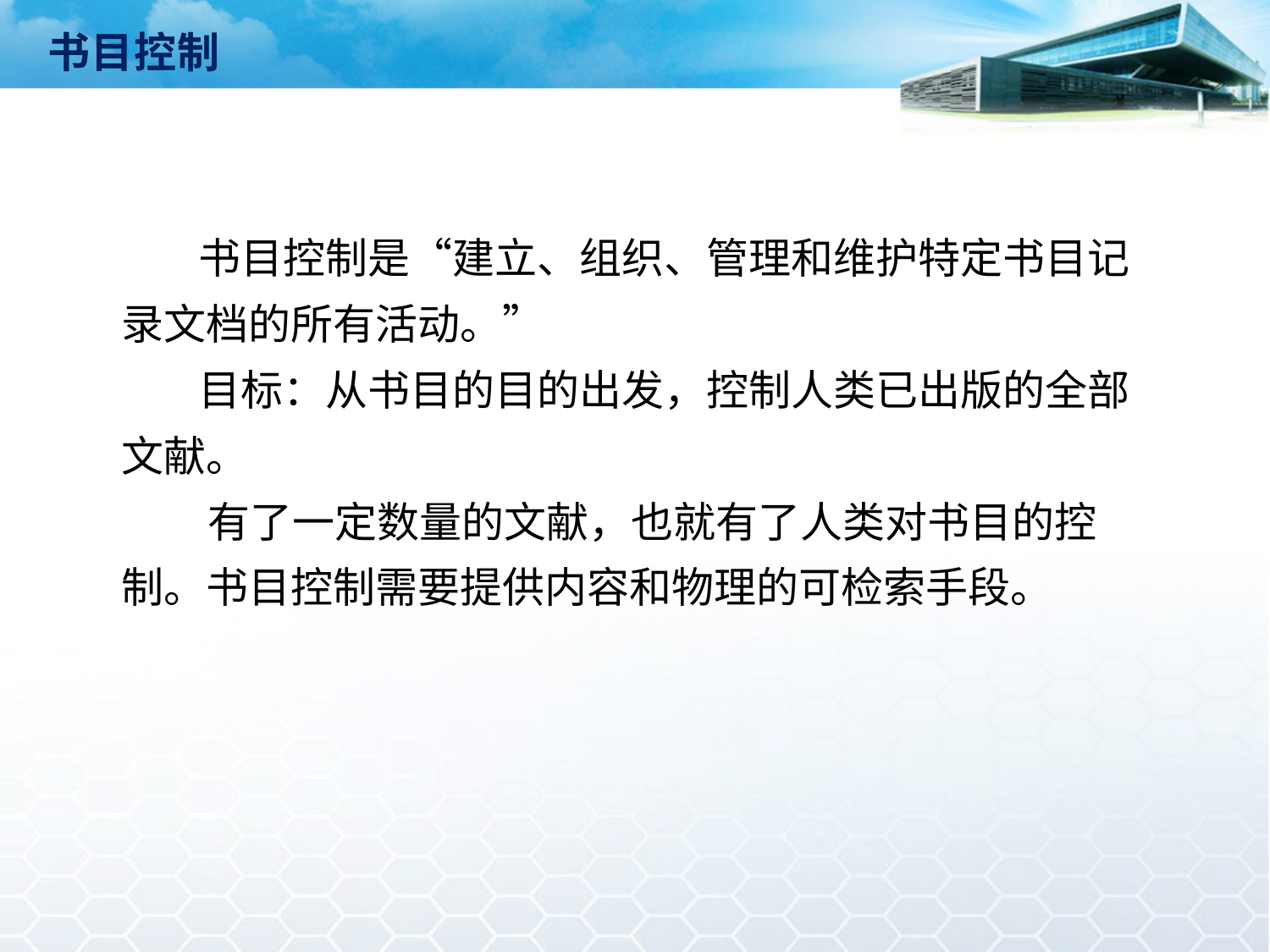

书目控制

       书目控制是“建立、组织、管理和维护特定书目记录文档的所有活动。”
       目标：从书目的目的出发，控制人类已出版的全部文献。
        有了一定数量的文献，也就有了人类对书目的控制。书目控制需要提供内容和物理的可检索手段。